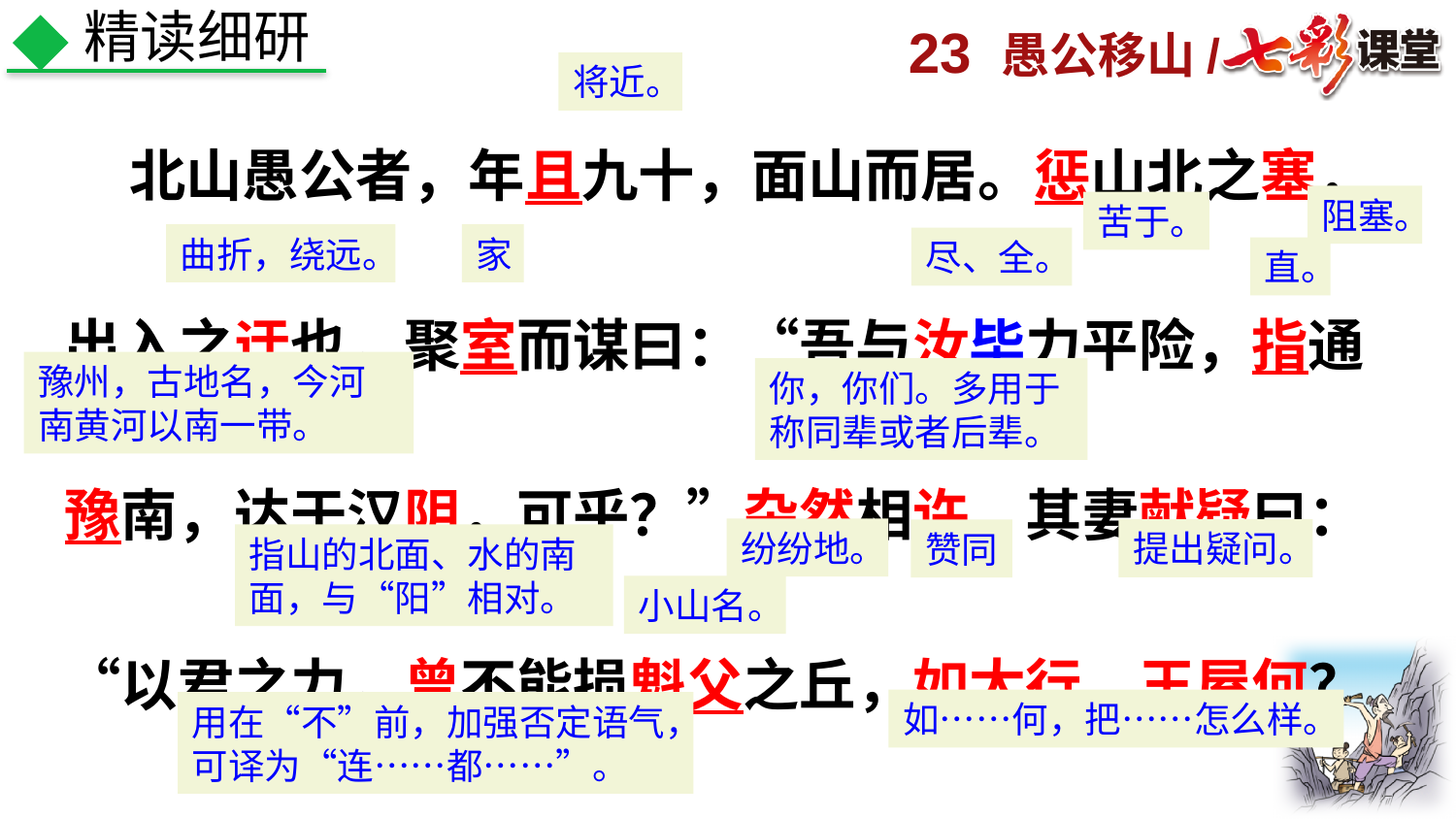

精读细研

    北山愚公者，年且九十，面山而居。惩山北之塞，出入之迂也，聚室而谋曰：“吾与汝毕力平险，指通豫南，达于汉阴，可乎？”杂然相许。其妻献疑曰：“以君之力，曾不能损魁父之丘，如太行、王屋何？
将近。
阻塞。
苦于。
曲折，绕远。
家
尽、全。
直。
豫州，古地名，今河南黄河以南一带。
你，你们。多用于称同辈或者后辈。
纷纷地。
提出疑问。
赞同
指山的北面、水的南面，与“阳”相对。
小山名。
如……何，把……怎么样。
用在“不”前，加强否定语气，可译为“连……都……”。